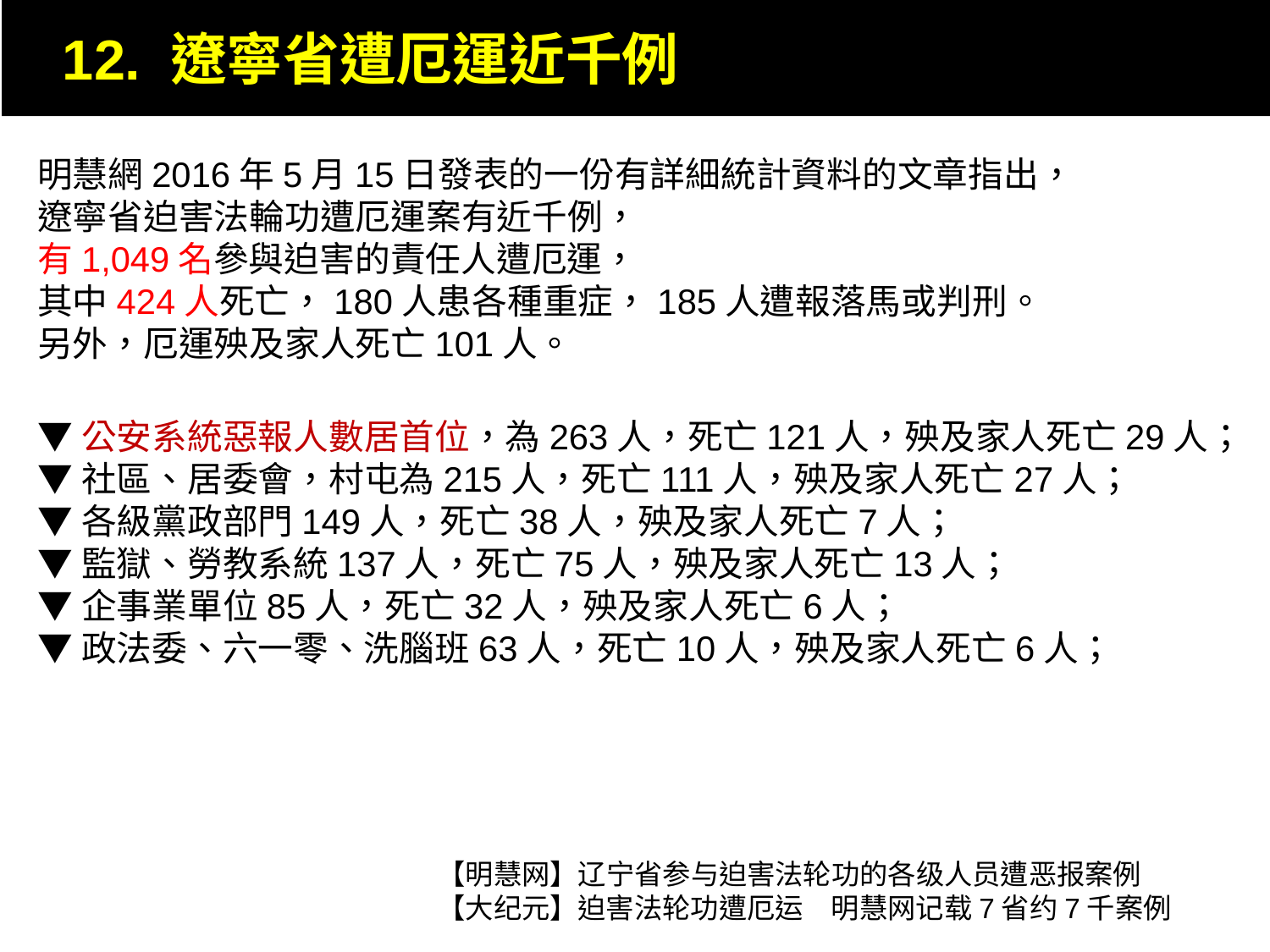

12. 遼寧省遭厄運近千例
明慧網2016年5月15日發表的一份有詳細統計資料的文章指出，
遼寧省迫害法輪功遭厄運案有近千例，
有1,049名參與迫害的責任人遭厄運，
其中424人死亡，180人患各種重症，185人遭報落馬或判刑。
另外，厄運殃及家人死亡101人。

▼公安系統惡報人數居首位，為263人，死亡121人，殃及家人死亡29人；
▼社區、居委會，村屯為215人，死亡111人，殃及家人死亡27人；
▼各級黨政部門149人，死亡38人，殃及家人死亡7人；
▼監獄、勞教系統137人，死亡75人，殃及家人死亡13人；
▼企事業單位85人，死亡32人，殃及家人死亡6人；
▼政法委、六一零、洗腦班63人，死亡10人，殃及家人死亡6人；

【明慧网】辽宁省参与迫害法轮功的各级人员遭恶报案例
【大纪元】迫害法轮功遭厄运　明慧网记载7省约7千案例